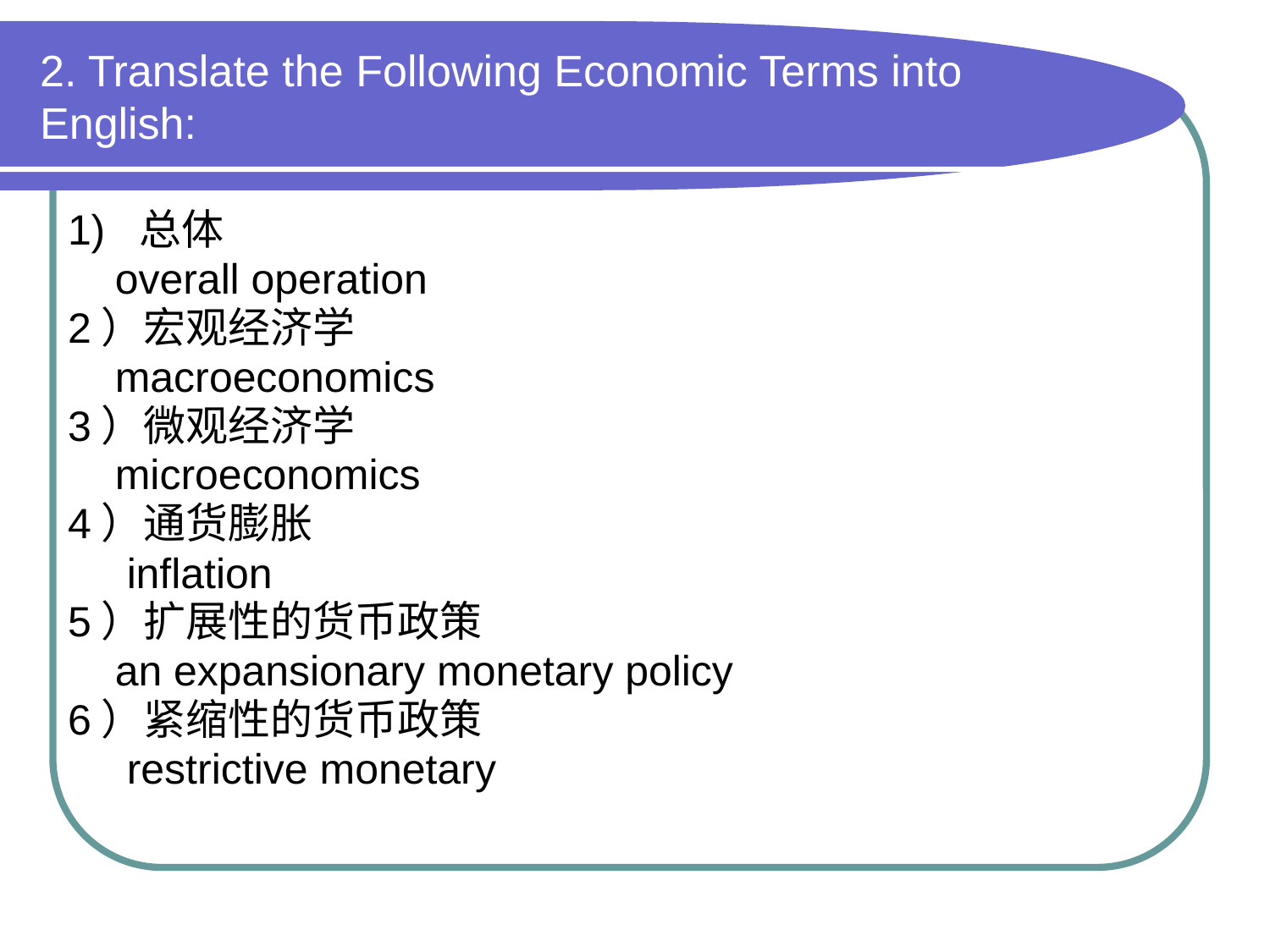

# 2. Translate the Following Economic Terms into English:
1)  总体
    overall operation
2）宏观经济学
    macroeconomics
3）微观经济学
    microeconomics
4）通货膨胀
     inflation
5）扩展性的货币政策
    an expansionary monetary policy
6）紧缩性的货币政策
     restrictive monetary